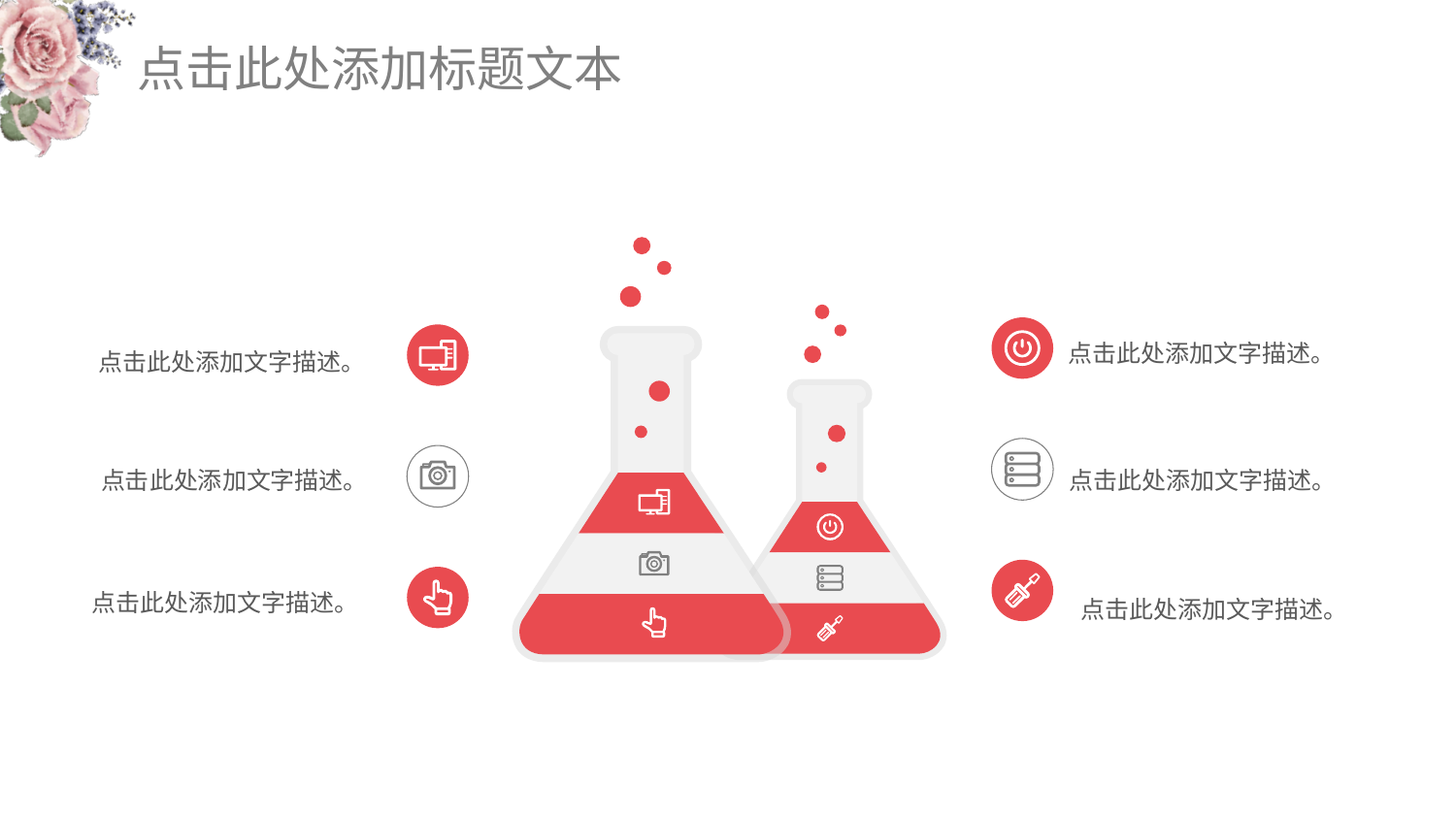

点击此处添加标题文本

点击此处添加文字描述。

点击此处添加文字描述。

点击此处添加文字描述。
点击此处添加文字描述。

点击此处添加文字描述。

点击此处添加文字描述。